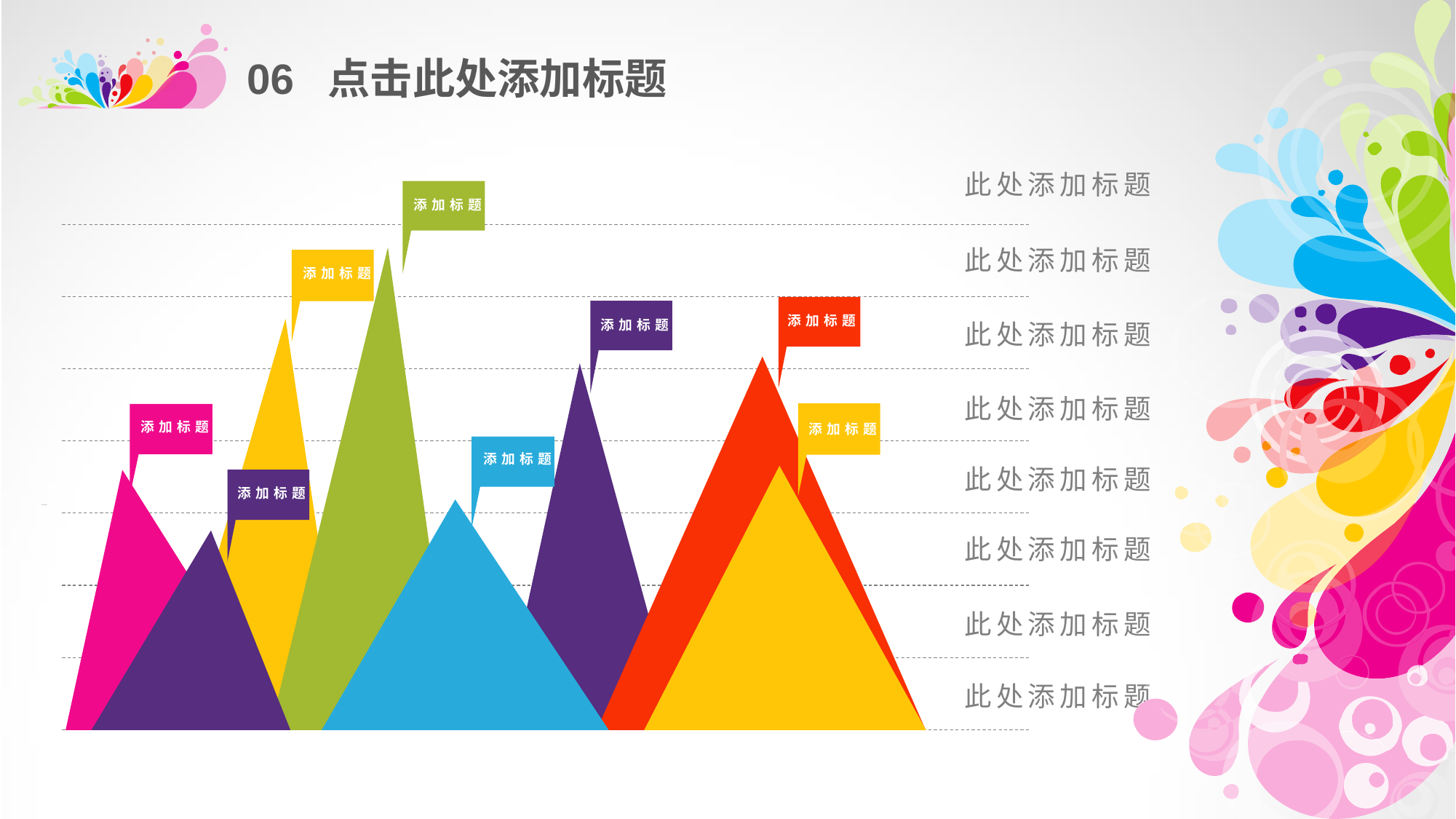

06  点击此处添加标题
此处添加标题
此处添加标题
此处添加标题
此处添加标题
此处添加标题
此处添加标题
此处添加标题
此处添加标题

添加标题

添加标题

添加标题

添加标题

添加标题

添加标题

添加标题

添加标题